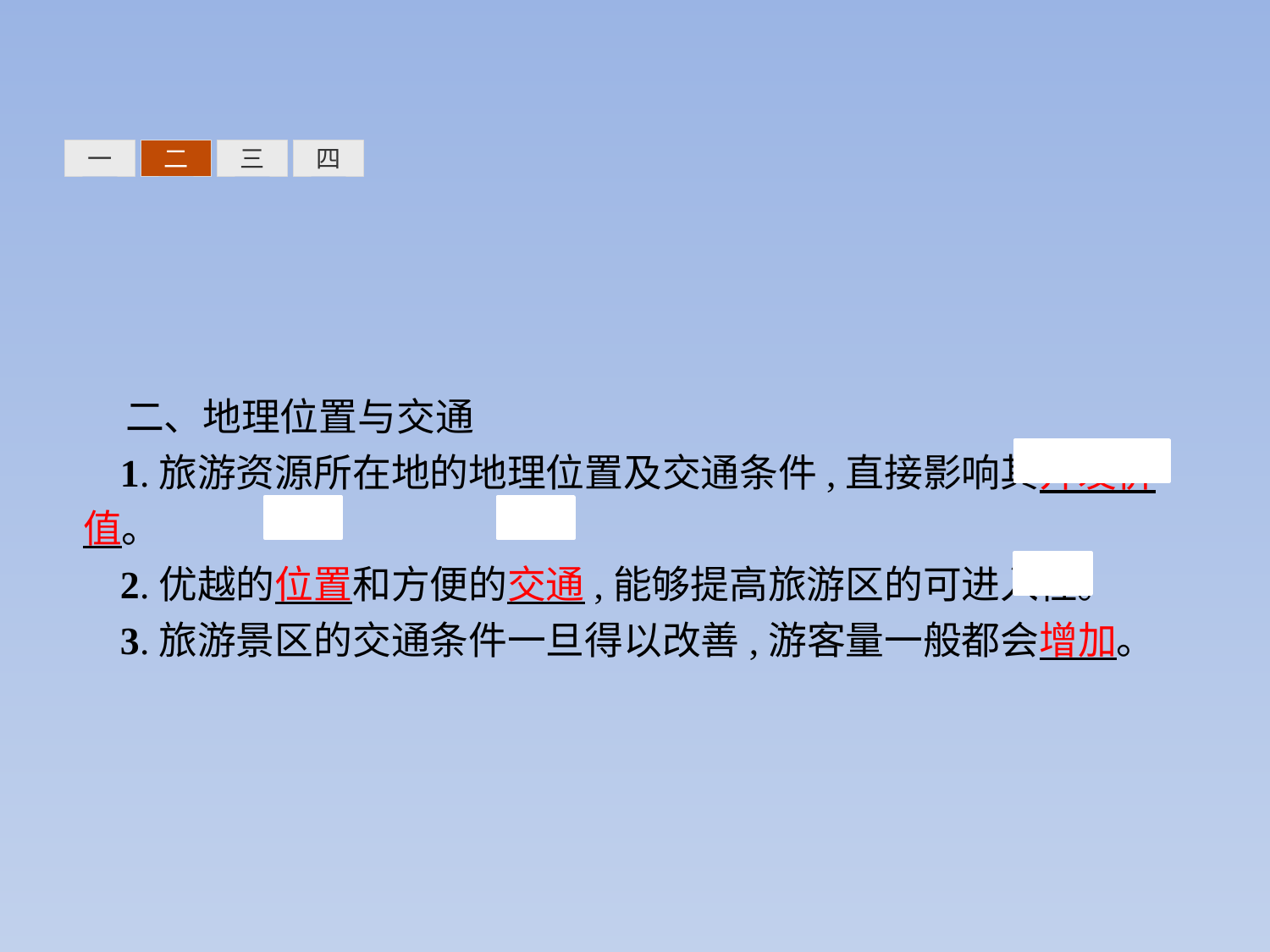

三
四
一
二
二、地理位置与交通
1.旅游资源所在地的地理位置及交通条件,直接影响其开发价值。
2.优越的位置和方便的交通,能够提高旅游区的可进入性。
3.旅游景区的交通条件一旦得以改善,游客量一般都会增加。